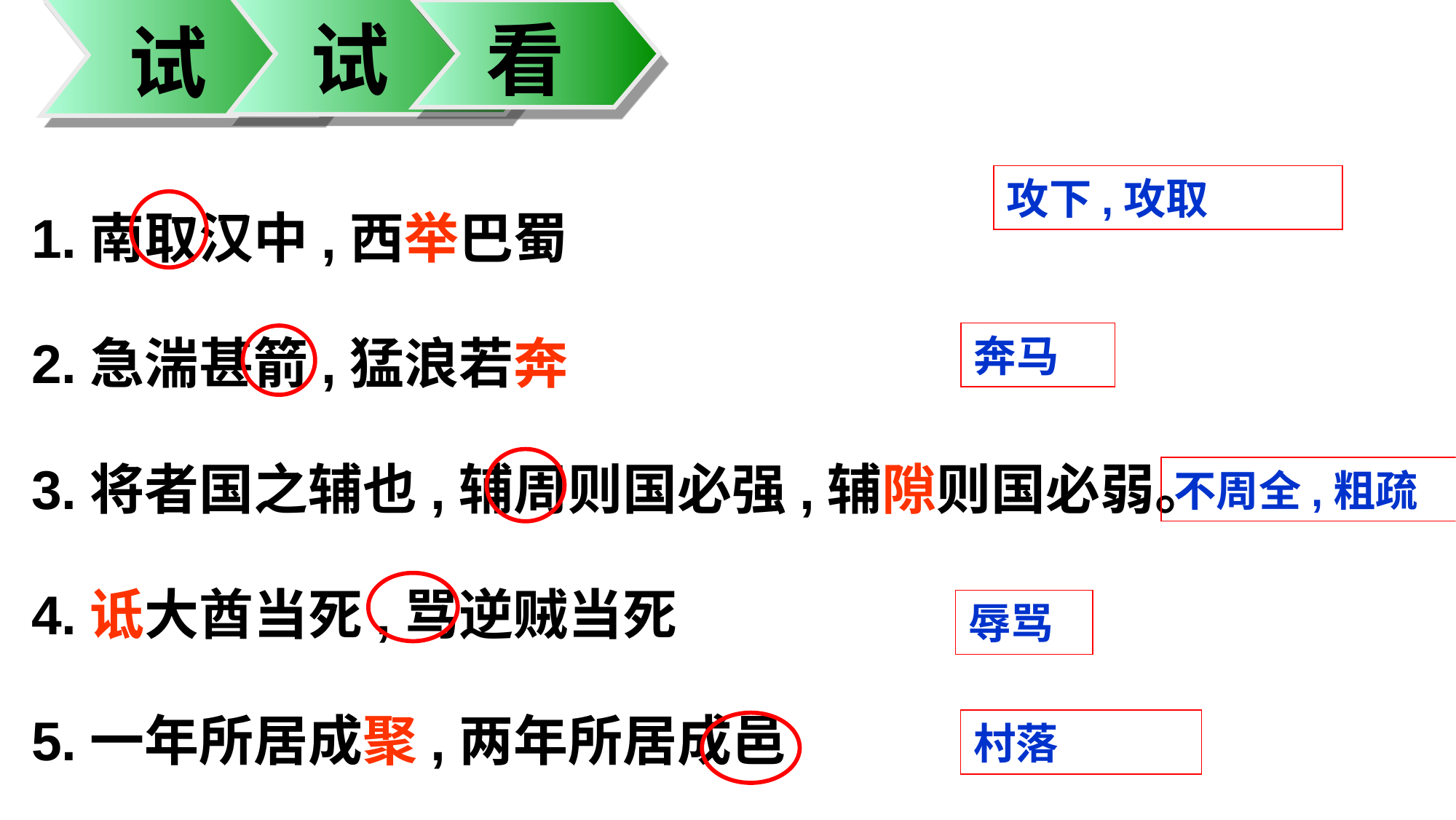

试
看
试
1.南取汉中,西举巴蜀
2.急湍甚箭,猛浪若奔
3.将者国之辅也,辅周则国必强,辅隙则国必弱。
4.诋大酋当死,骂逆贼当死
5.一年所居成聚,两年所居成邑
攻下,攻取

奔马

不周全,粗疏

辱骂
村落